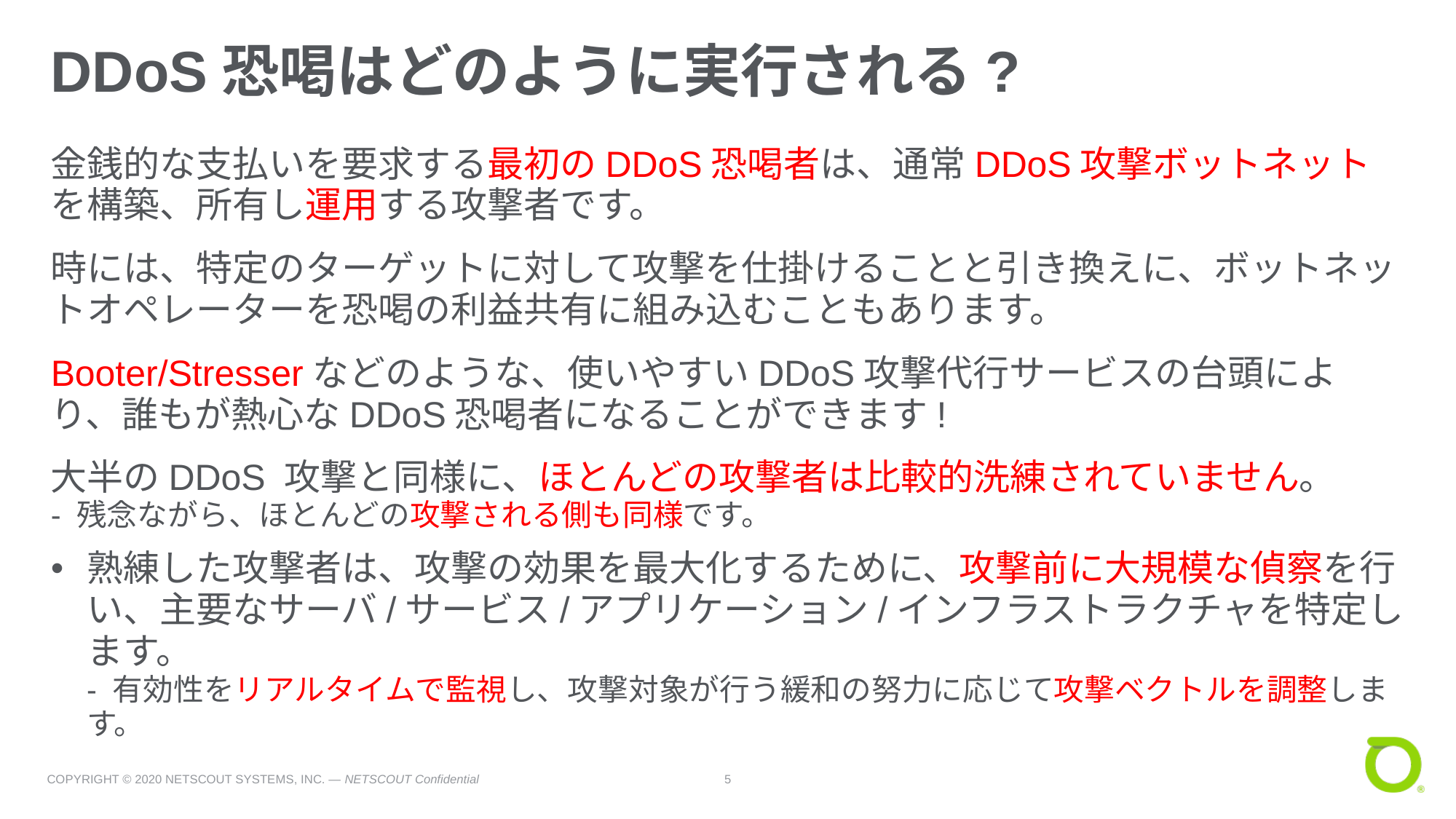

# DDoS恐喝はどのように実行される?

金銭的な支払いを要求する最初のDDoS恐喝者は、通常DDoS攻撃ボットネットを構築、所有し運用する攻撃者です。
時には、特定のターゲットに対して攻撃を仕掛けることと引き換えに、ボットネットオペレーターを恐喝の利益共有に組み込むこともあります。
Booter/Stresserなどのような、使いやすいDDoS攻撃代行サービスの台頭により、誰もが熱心なDDoS恐喝者になることができます!
大半のDDoS 攻撃と同様に、ほとんどの攻撃者は比較的洗練されていません。
- 残念ながら、ほとんどの攻撃される側も同様です。
熟練した攻撃者は、攻撃の効果を最大化するために、攻撃前に大規模な偵察を行い、主要なサーバ/サービス/アプリケーション/インフラストラクチャを特定します。
- 有効性をリアルタイムで監視し、攻撃対象が行う緩和の努力に応じて攻撃ベクトルを調整します。